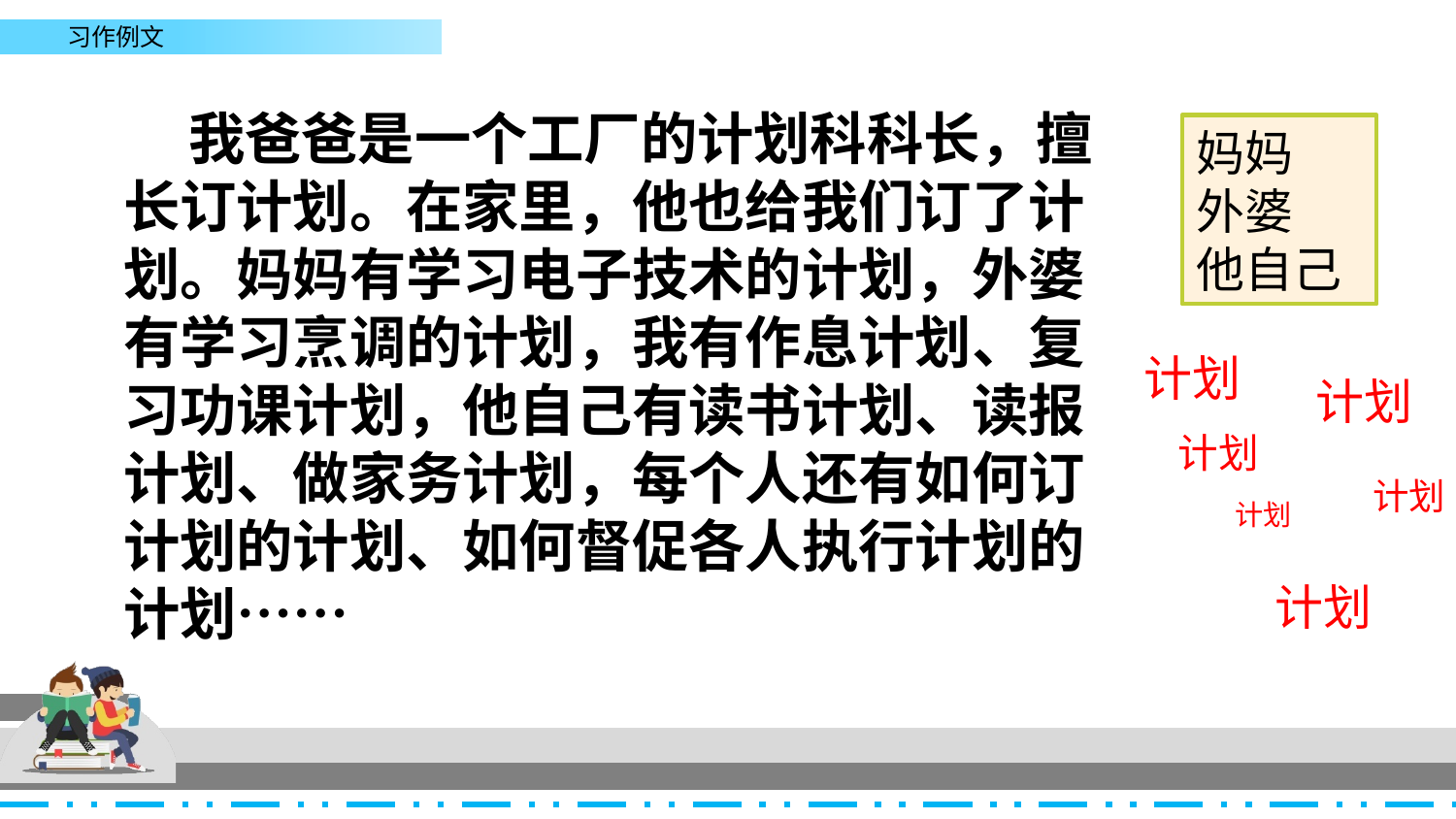

我爸爸是一个工厂的计划科科长，擅长订计划。在家里，他也给我们订了计划。妈妈有学习电子技术的计划，外婆有学习烹调的计划，我有作息计划、复习功课计划，他自己有读书计划、读报计划、做家务计划，每个人还有如何订计划的计划、如何督促各人执行计划的计划……
妈妈
外婆
他自己
计划
计划
计划
计划
计划
计划